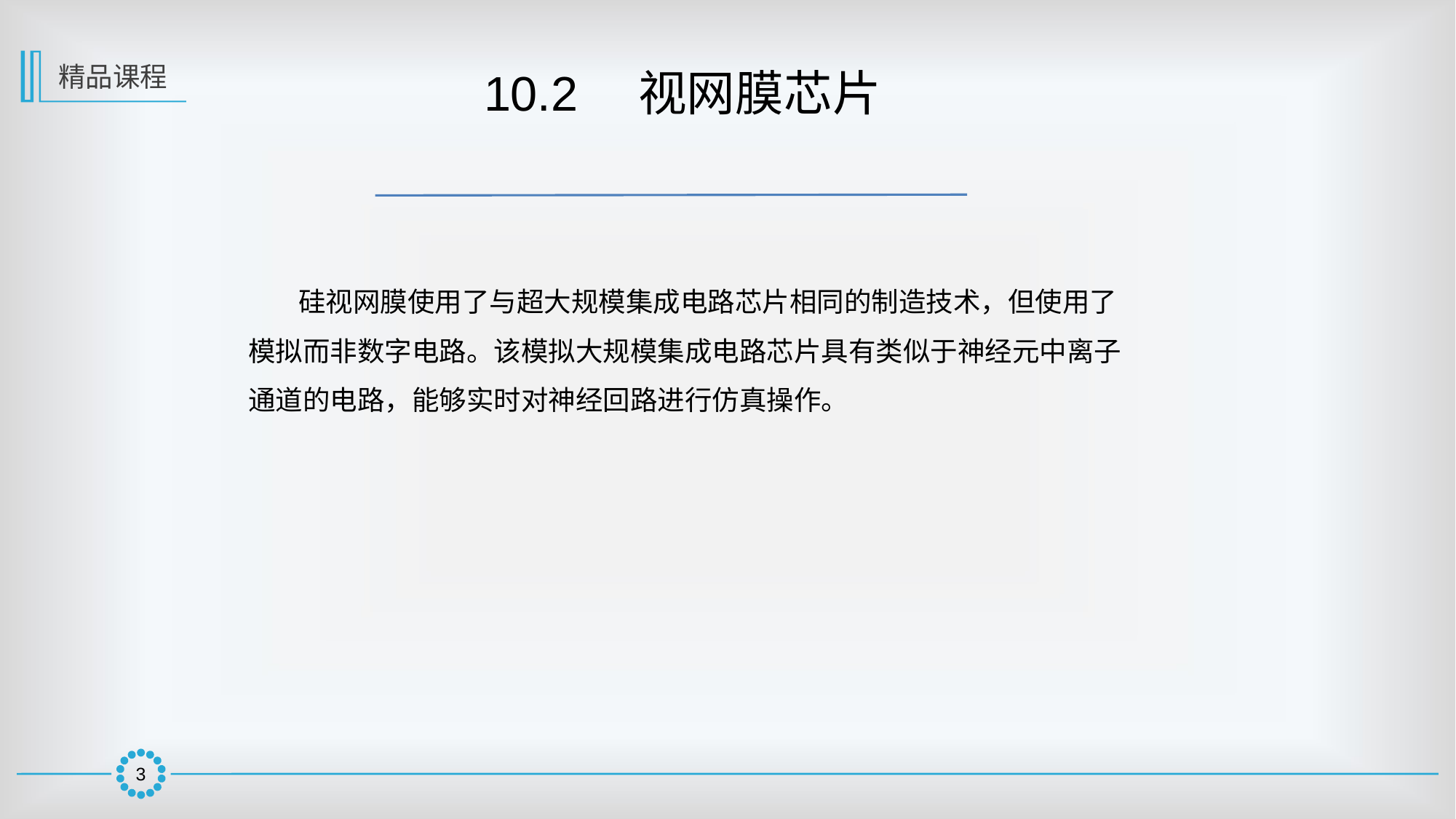

精品课程
 10.2　视网膜芯片

       硅视网膜使用了与超大规模集成电路芯片相同的制造技术，但使用了模拟而非数字电路。该模拟大规模集成电路芯片具有类似于神经元中离子通道的电路，能够实时对神经回路进行仿真操作。

3